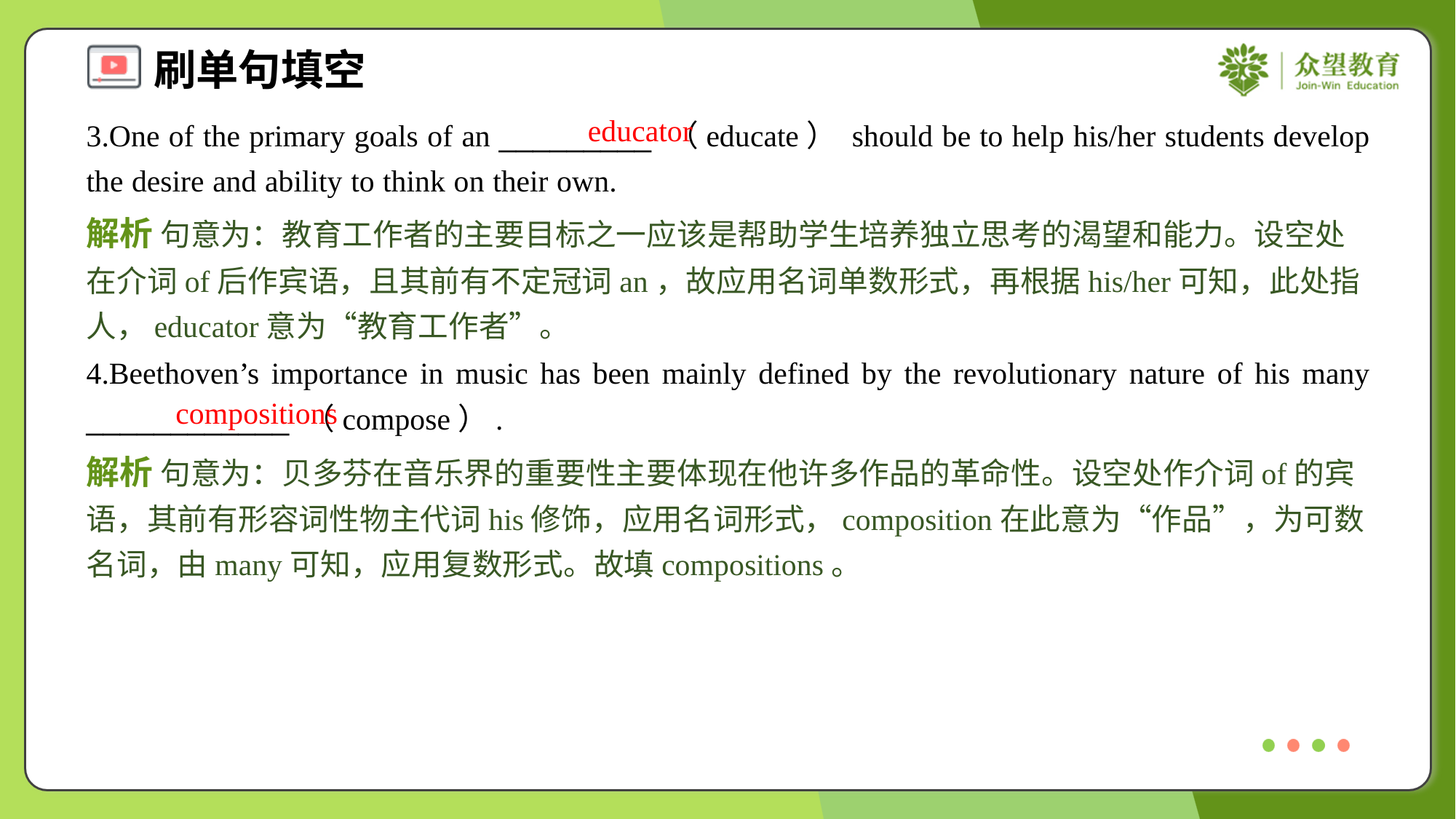

educator
3.One of the primary goals of an _________ （educate） should be to help his/her students develop the desire and ability to think on their own.
解析 句意为：教育工作者的主要目标之一应该是帮助学生培养独立思考的渴望和能力。设空处在介词of后作宾语，且其前有不定冠词an，故应用名词单数形式，再根据his/her可知，此处指人，educator意为“教育工作者”。
4.Beethoven’s importance in music has been mainly defined by the revolutionary nature of his many ____________ （compose）.
compositions
解析 句意为：贝多芬在音乐界的重要性主要体现在他许多作品的革命性。设空处作介词of的宾语，其前有形容词性物主代词his修饰，应用名词形式，composition在此意为“作品”，为可数名词，由many可知，应用复数形式。故填compositions。